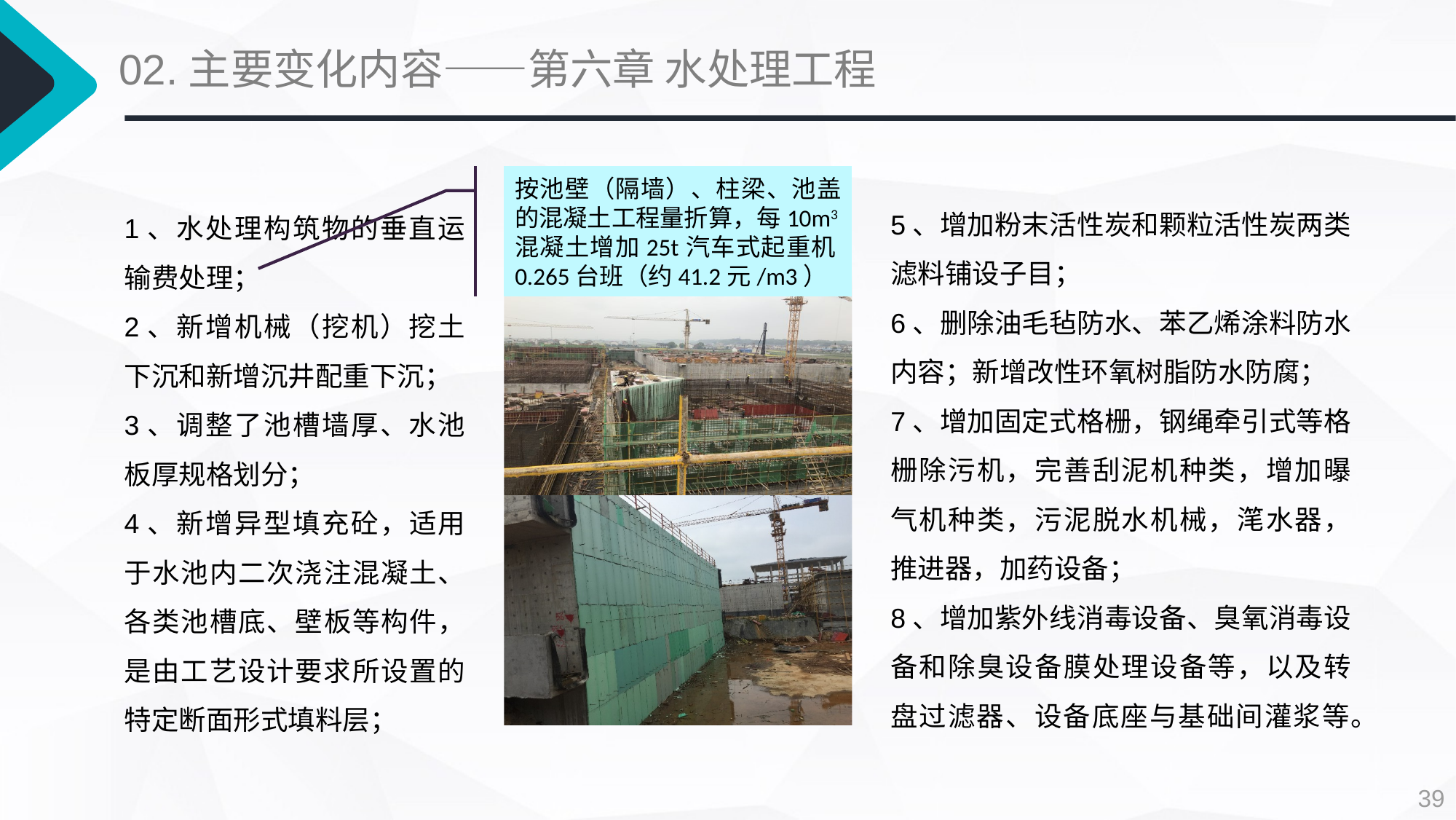

02.主要变化内容——第六章 水处理工程
按池壁（隔墙）、柱梁、池盖的混凝土工程量折算，每10m3混凝土增加25t汽车式起重机0.265台班（约41.2元/m3）
5、增加粉末活性炭和颗粒活性炭两类滤料铺设子目；
6、删除油毛毡防水、苯乙烯涂料防水内容；新增改性环氧树脂防水防腐；
7、增加固定式格栅，钢绳牵引式等格栅除污机，完善刮泥机种类，增加曝气机种类，污泥脱水机械，滗水器，推进器，加药设备；
8、增加紫外线消毒设备、臭氧消毒设备和除臭设备膜处理设备等，以及转盘过滤器、设备底座与基础间灌浆等。
1、水处理构筑物的垂直运输费处理；
2、新增机械（挖机）挖土下沉和新增沉井配重下沉；
3、调整了池槽墙厚、水池板厚规格划分；
4、新增异型填充砼，适用于水池内二次浇注混凝土、各类池槽底、壁板等构件，是由工艺设计要求所设置的特定断面形式填料层；

39